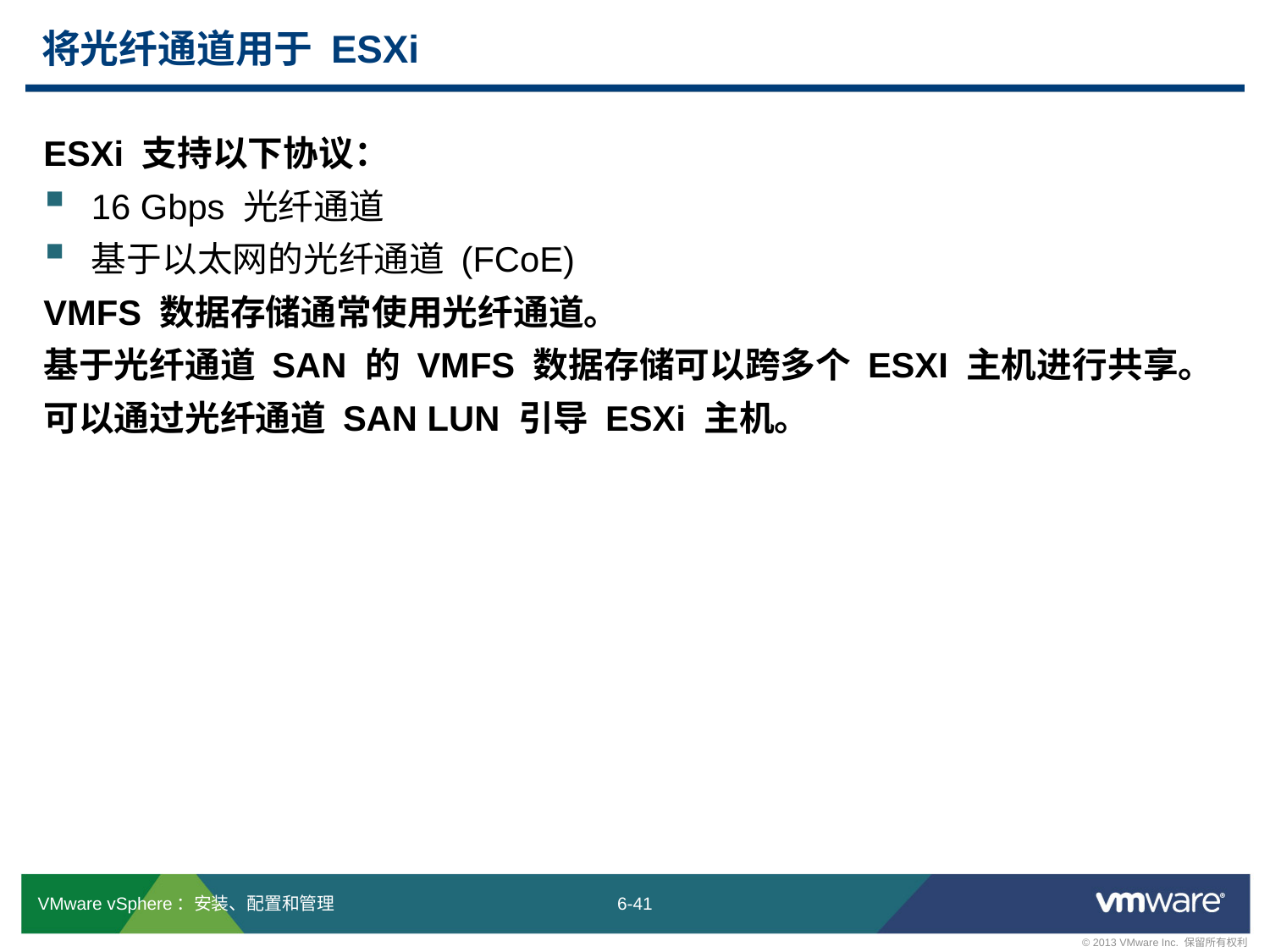

# 将光纤通道用于 ESXi
ESXi 支持以下协议：
16 Gbps 光纤通道
基于以太网的光纤通道 (FCoE)
VMFS 数据存储通常使用光纤通道。
基于光纤通道 SAN 的 VMFS 数据存储可以跨多个 ESXI 主机进行共享。
可以通过光纤通道 SAN LUN 引导 ESXi 主机。